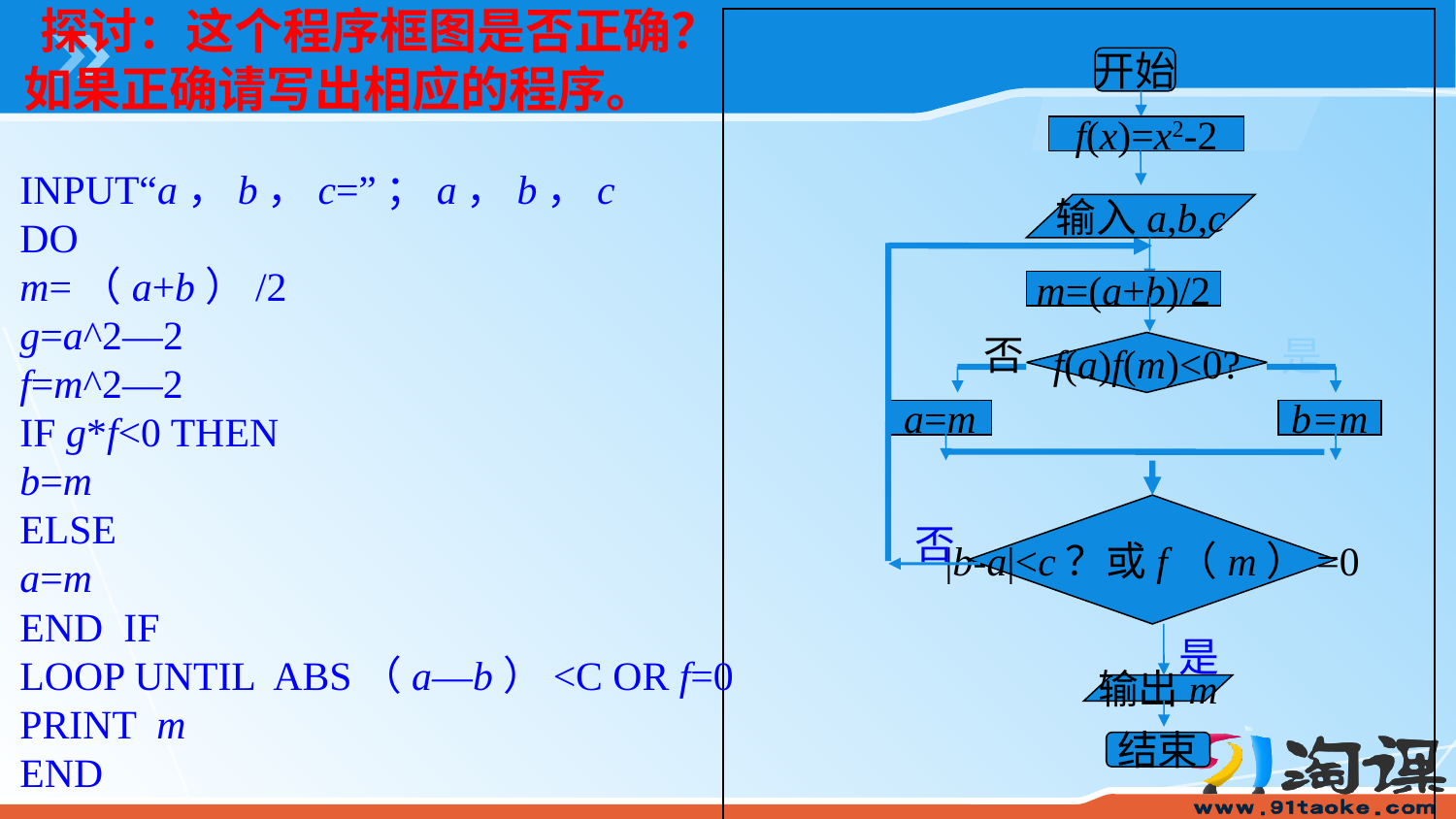

# 探讨：这个程序框图是否正确？ 如果正确请写出相应的程序。

开始

f(x)=x2-2

INPUT“a，b，c=”；a，b，c
DO
m=（a+b）/2
g=a^2—2
f=m^2—2
IF g*f<0 THEN
b=m
ELSE
a=m
END  IF
LOOP UNTIL  ABS（a—b）<C OR f=0
PRINT  m
END
输入a,b,c

m=(a+b)/2

否
是
f(a)f(m)<0?

a=m

b=m

|b-a|<c？或f（m）=0
否

是
输出m

结束